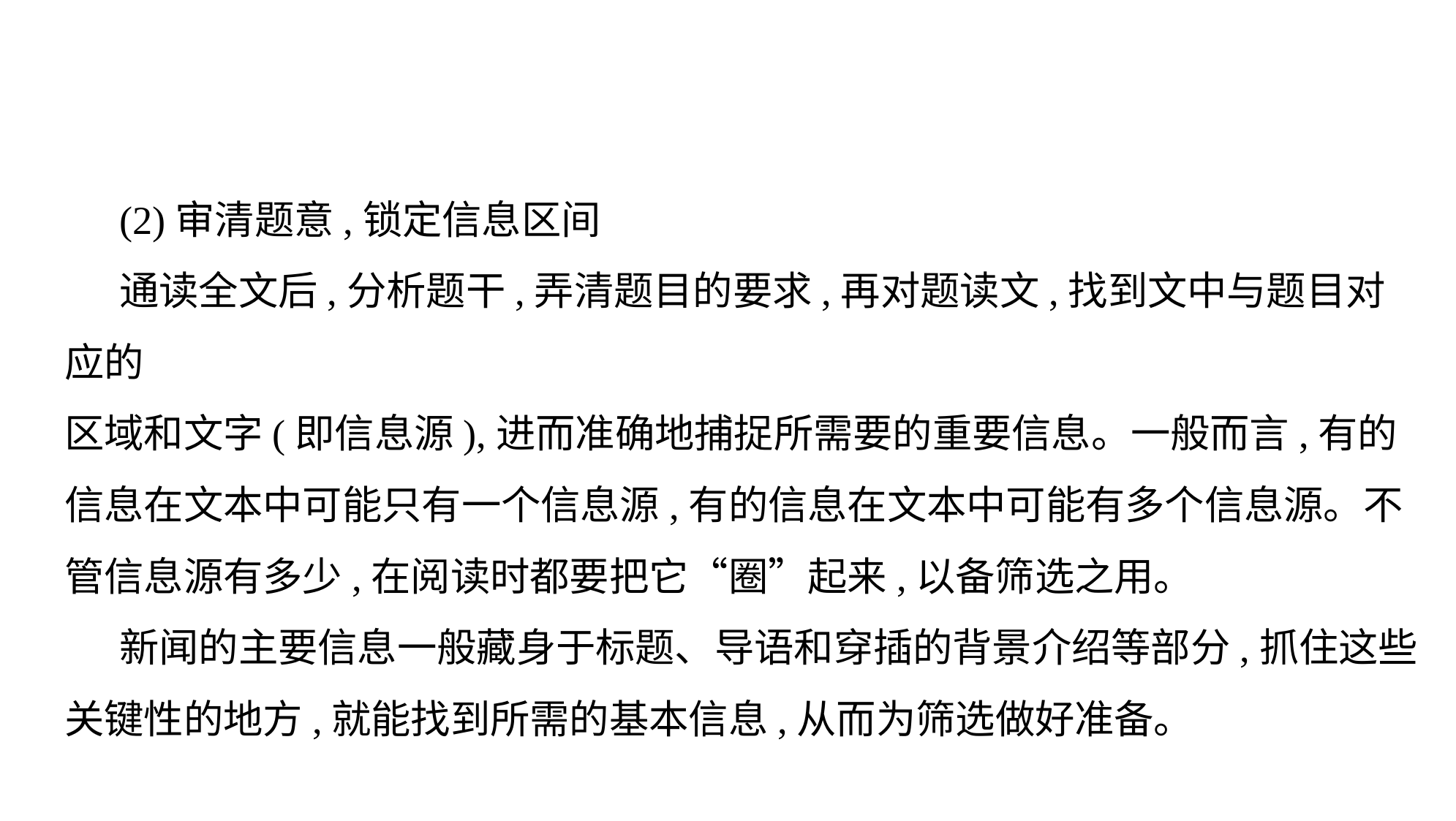

(2)审清题意,锁定信息区间
通读全文后,分析题干,弄清题目的要求,再对题读文,找到文中与题目对应的
区域和文字(即信息源),进而准确地捕捉所需要的重要信息。一般而言,有的信息在文本中可能只有一个信息源,有的信息在文本中可能有多个信息源。不管信息源有多少,在阅读时都要把它“圈”起来,以备筛选之用。
新闻的主要信息一般藏身于标题、导语和穿插的背景介绍等部分,抓住这些
关键性的地方,就能找到所需的基本信息,从而为筛选做好准备。